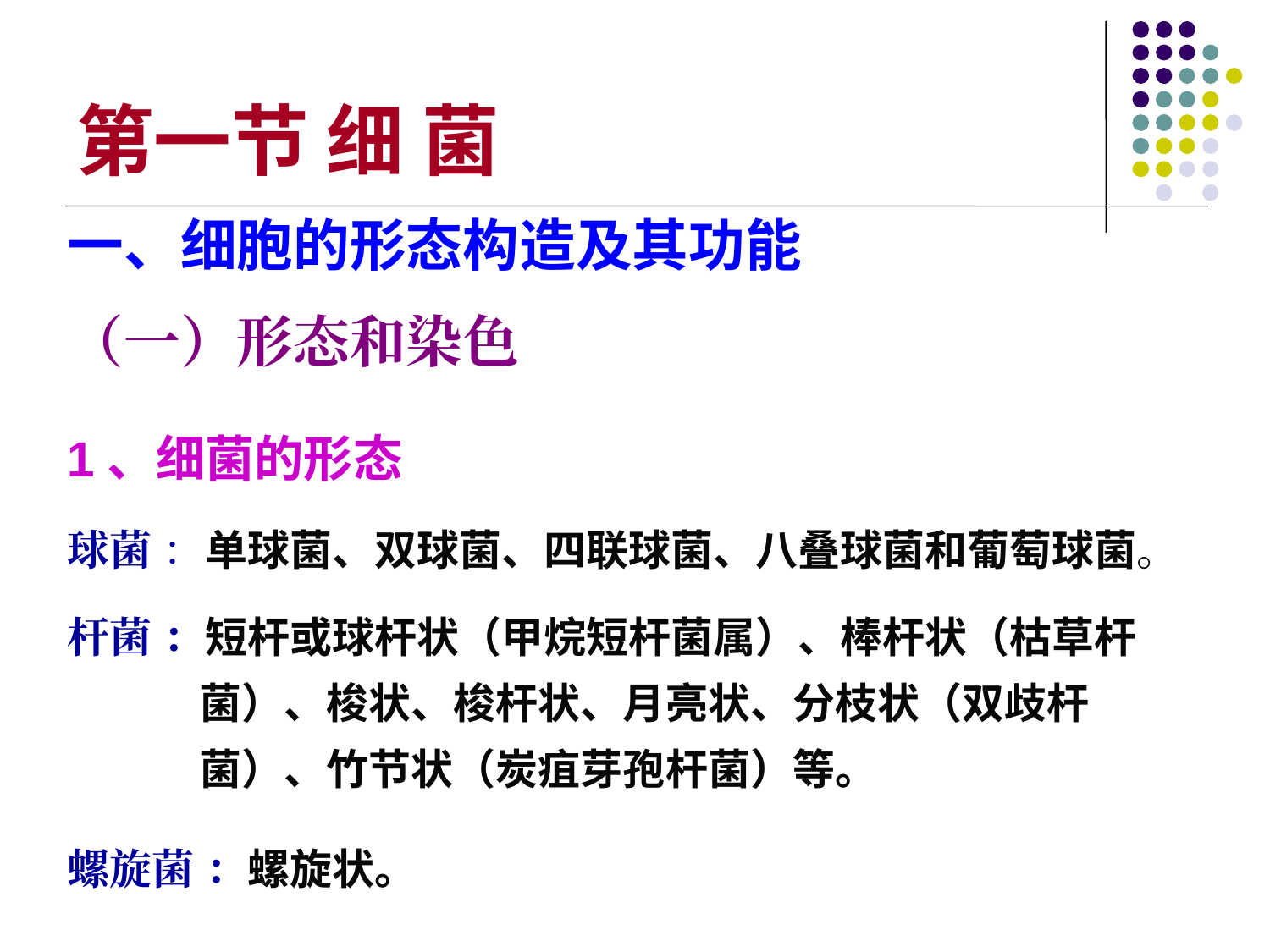

第一节 细 菌
一、细胞的形态构造及其功能
（一）形态和染色
1、细菌的形态
球菌 ：单球菌、双球菌、四联球菌、八叠球菌和葡萄球菌。
杆菌 ：短杆或球杆状（甲烷短杆菌属）、棒杆状（枯草杆菌）、梭状、梭杆状、月亮状、分枝状（双歧杆菌）、竹节状（炭疽芽孢杆菌）等。
螺旋菌 ：螺旋状。